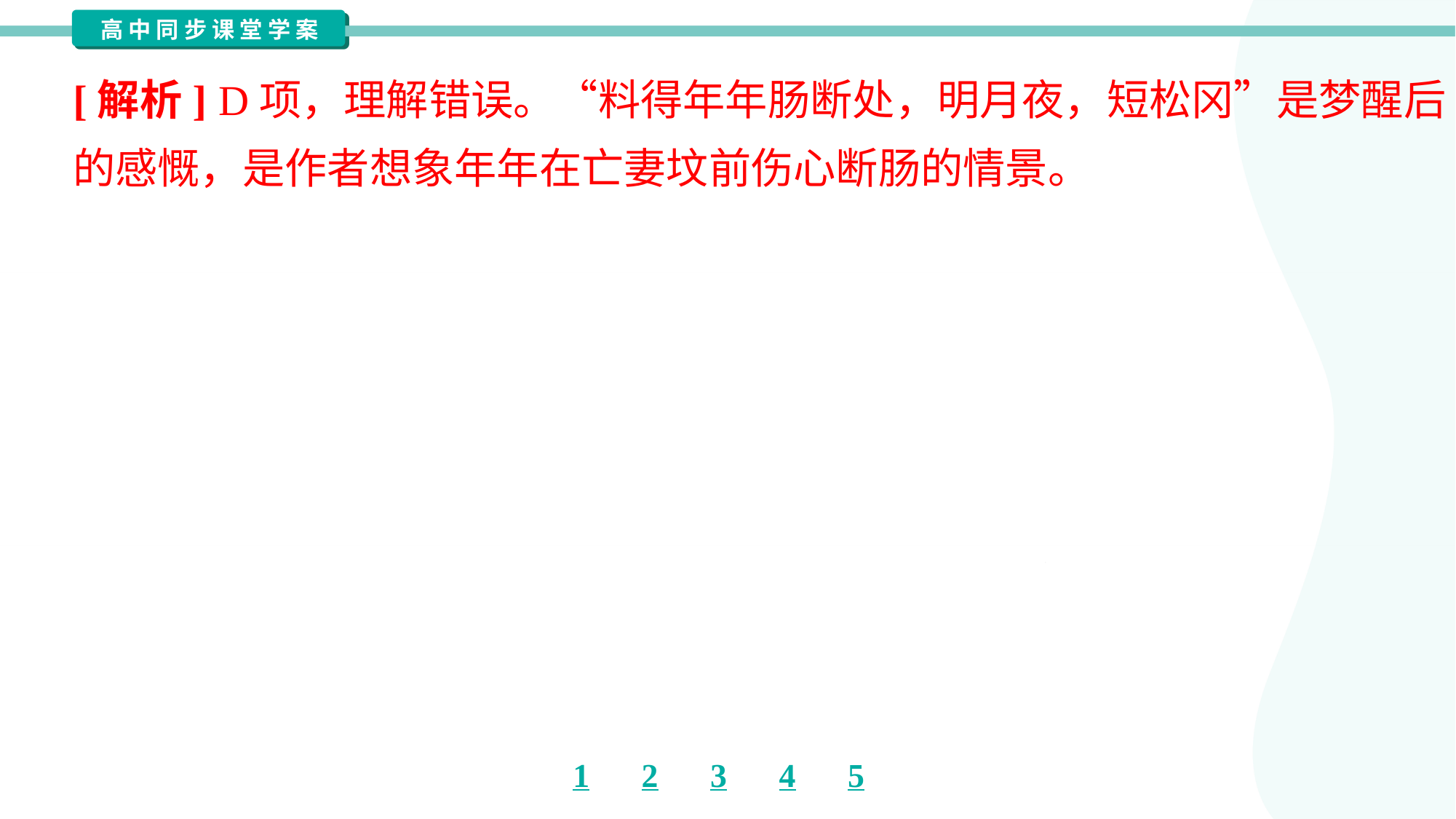

[解析] D项，理解错误。“料得年年肠断处，明月夜，短松冈”是梦醒后
的感慨，是作者想象年年在亡妻坟前伤心断肠的情景。